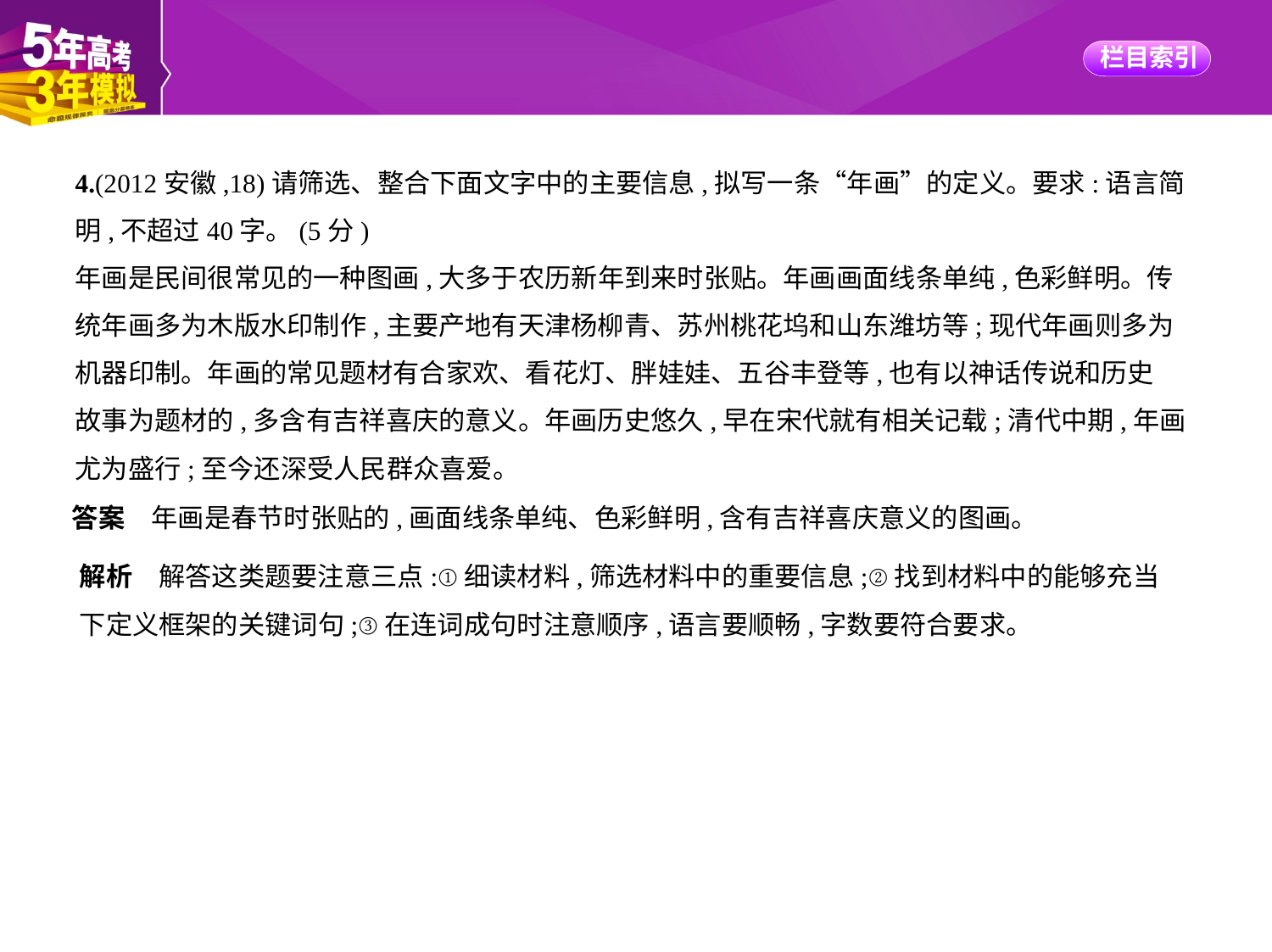

4.(2012安徽,18)请筛选、整合下面文字中的主要信息,拟写一条“年画”的定义。要求:语言简
明,不超过40字。(5分)
年画是民间很常见的一种图画,大多于农历新年到来时张贴。年画画面线条单纯,色彩鲜明。传
统年画多为木版水印制作,主要产地有天津杨柳青、苏州桃花坞和山东潍坊等;现代年画则多为
机器印制。年画的常见题材有合家欢、看花灯、胖娃娃、五谷丰登等,也有以神话传说和历史
故事为题材的,多含有吉祥喜庆的意义。年画历史悠久,早在宋代就有相关记载;清代中期,年画
尤为盛行;至今还深受人民群众喜爱。
答案　年画是春节时张贴的,画面线条单纯、色彩鲜明,含有吉祥喜庆意义的图画。
解析　解答这类题要注意三点:①细读材料,筛选材料中的重要信息;②找到材料中的能够充当
下定义框架的关键词句;③在连词成句时注意顺序,语言要顺畅,字数要符合要求。